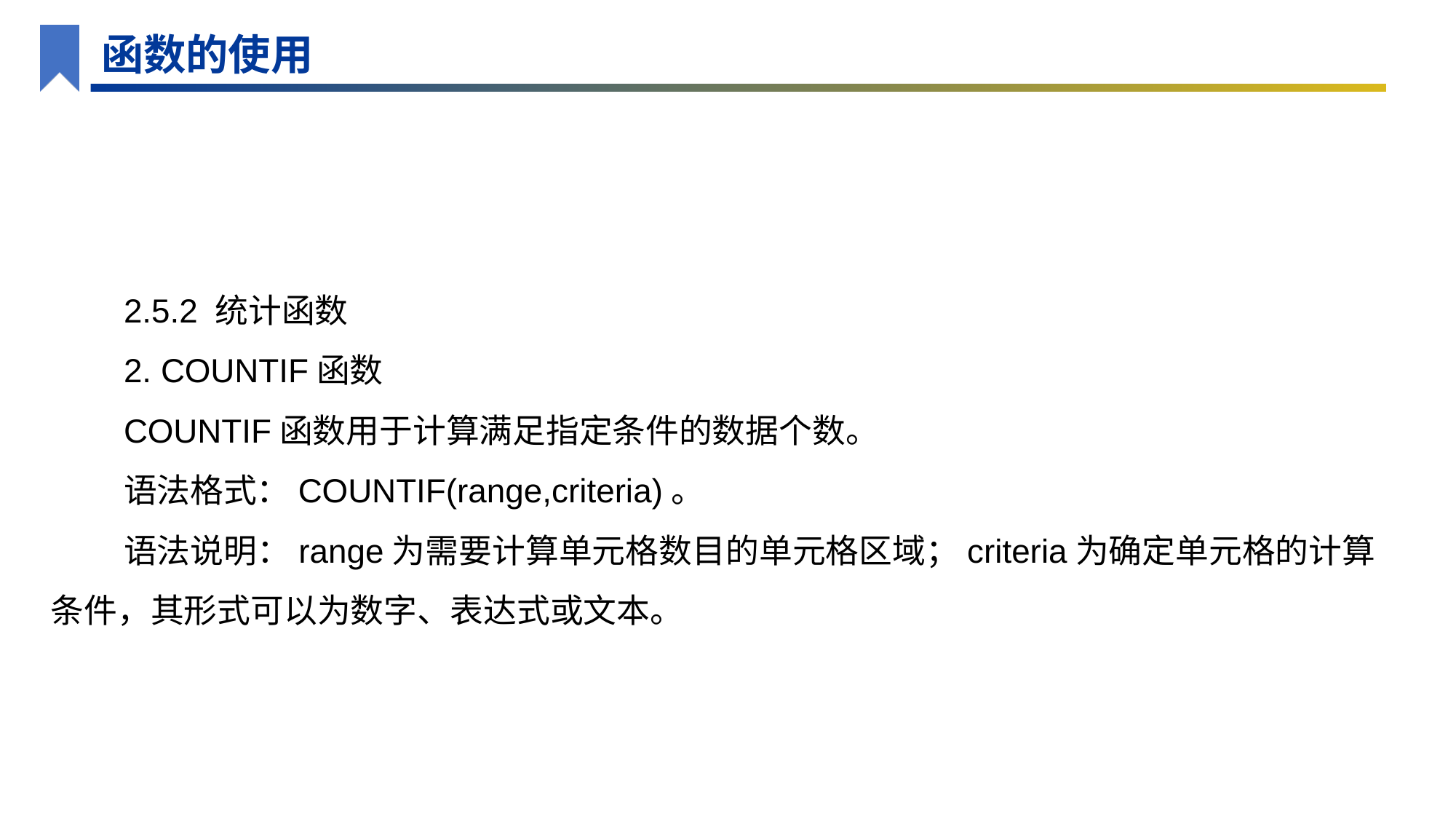

函数的使用
2.5.2 统计函数
2. COUNTIF函数
COUNTIF函数用于计算满足指定条件的数据个数。
语法格式：COUNTIF(range,criteria)。
语法说明：range为需要计算单元格数目的单元格区域；criteria为确定单元格的计算条件，其形式可以为数字、表达式或文本。